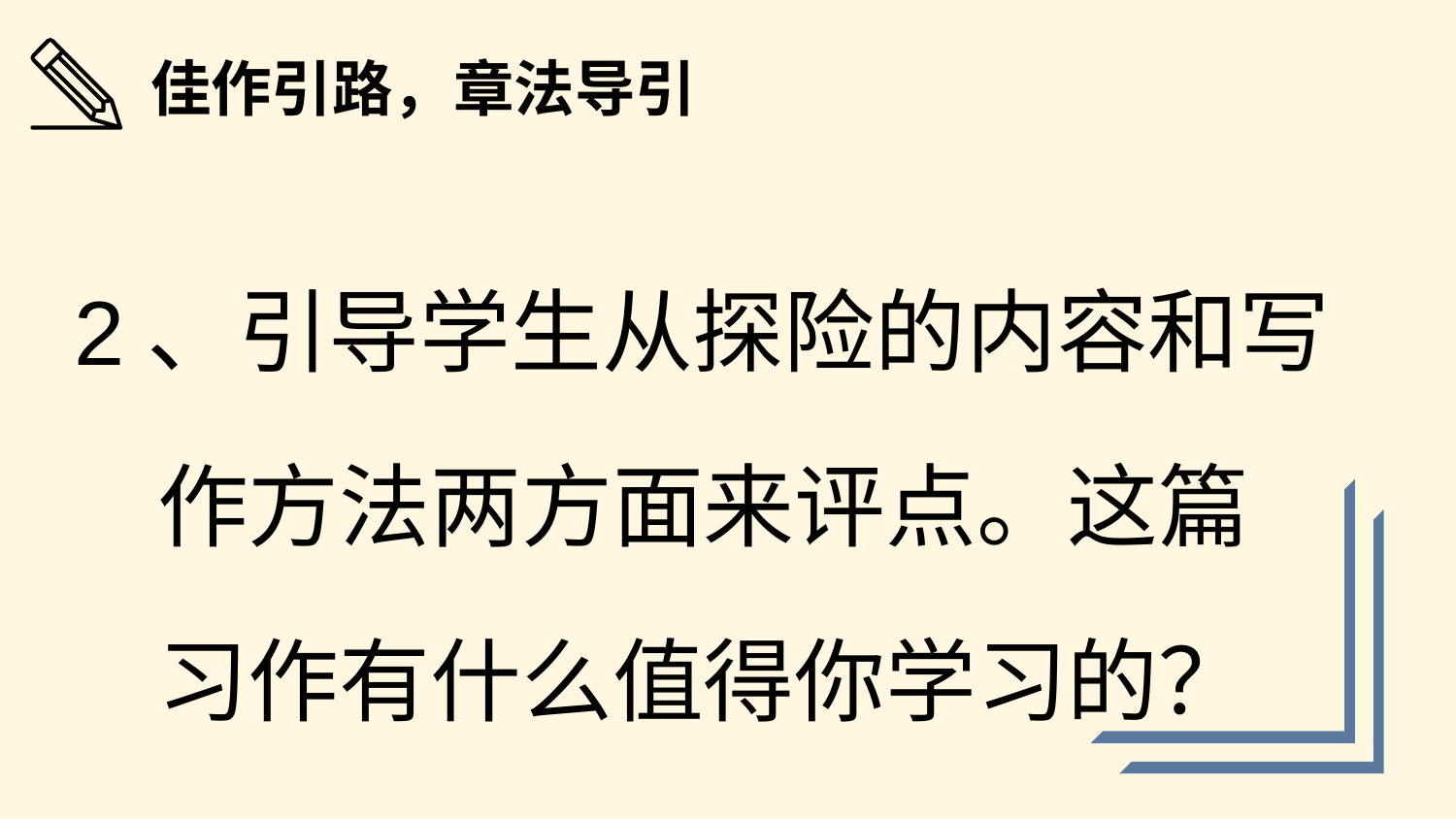

佳作引路，章法导引
2、引导学生从探险的内容和写
   作方法两方面来评点。这篇
   习作有什么值得你学习的？